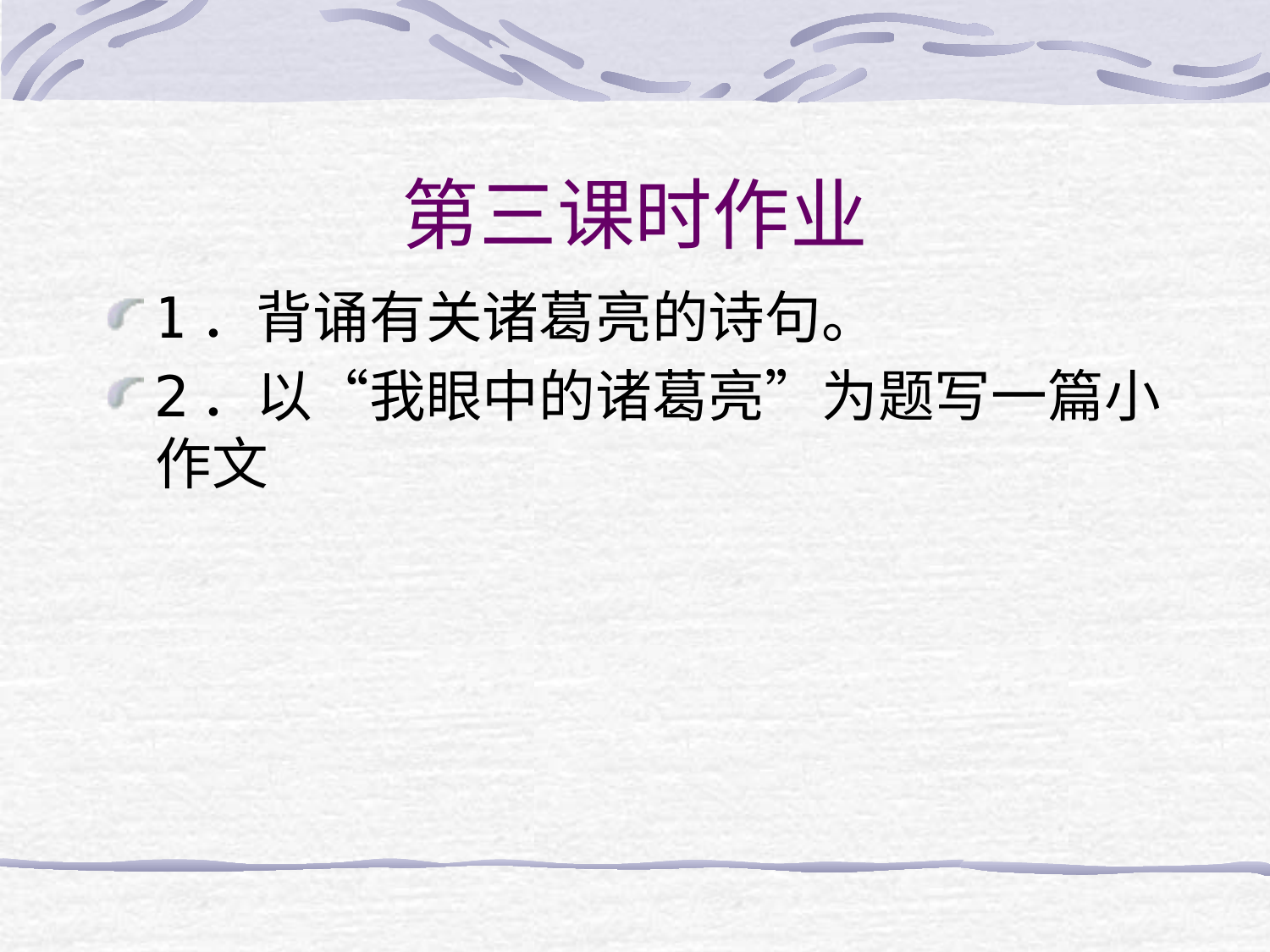

# 第三课时作业
1．背诵有关诸葛亮的诗句。
2．以“我眼中的诸葛亮”为题写一篇小作文